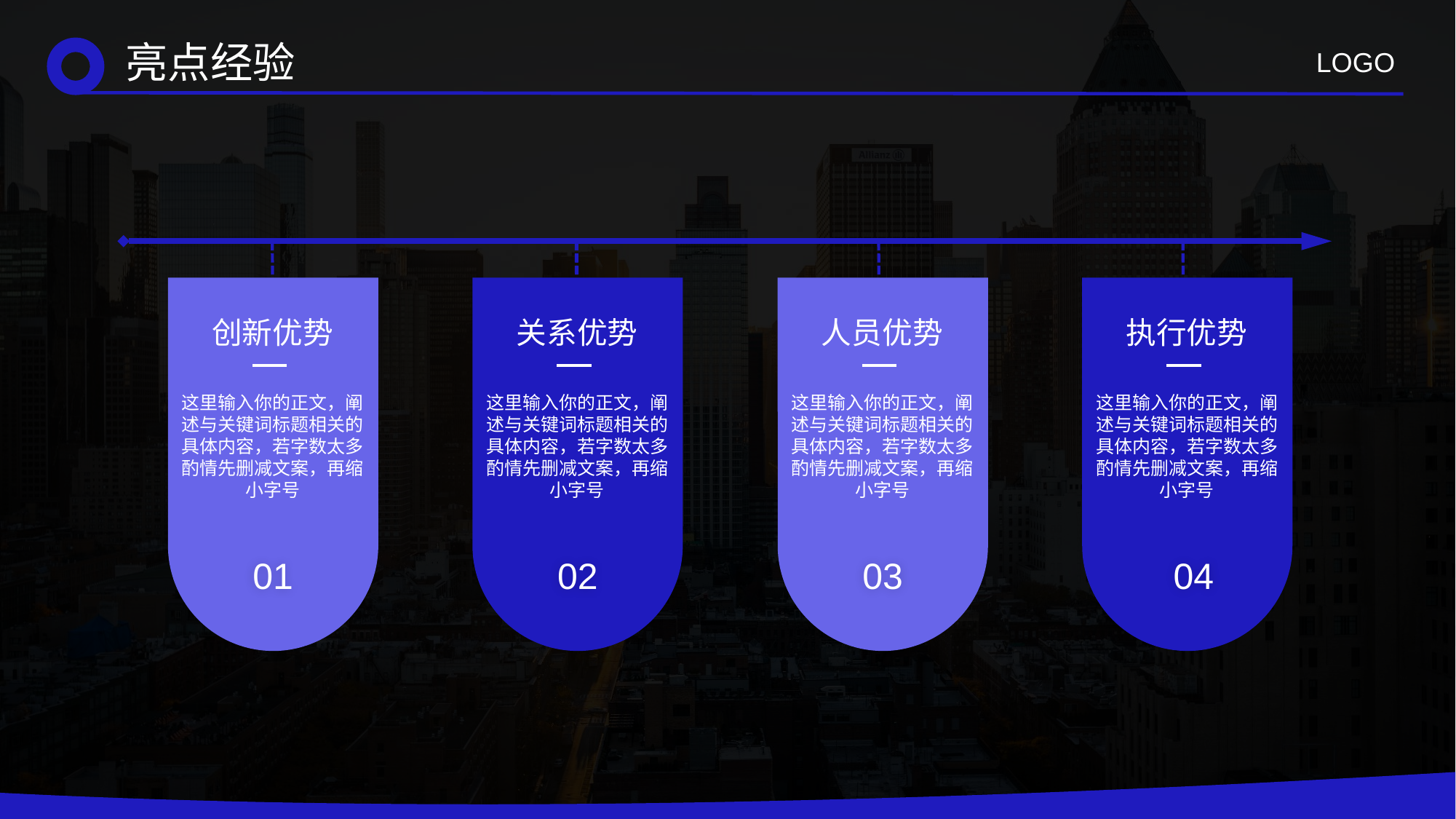

亮点经验

创新优势
关系优势
人员优势
执行优势
这里输入你的正文，阐述与关键词标题相关的具体内容，若字数太多酌情先删减文案，再缩小字号
这里输入你的正文，阐述与关键词标题相关的具体内容，若字数太多酌情先删减文案，再缩小字号
这里输入你的正文，阐述与关键词标题相关的具体内容，若字数太多酌情先删减文案，再缩小字号
这里输入你的正文，阐述与关键词标题相关的具体内容，若字数太多酌情先删减文案，再缩小字号
01
02
03
04